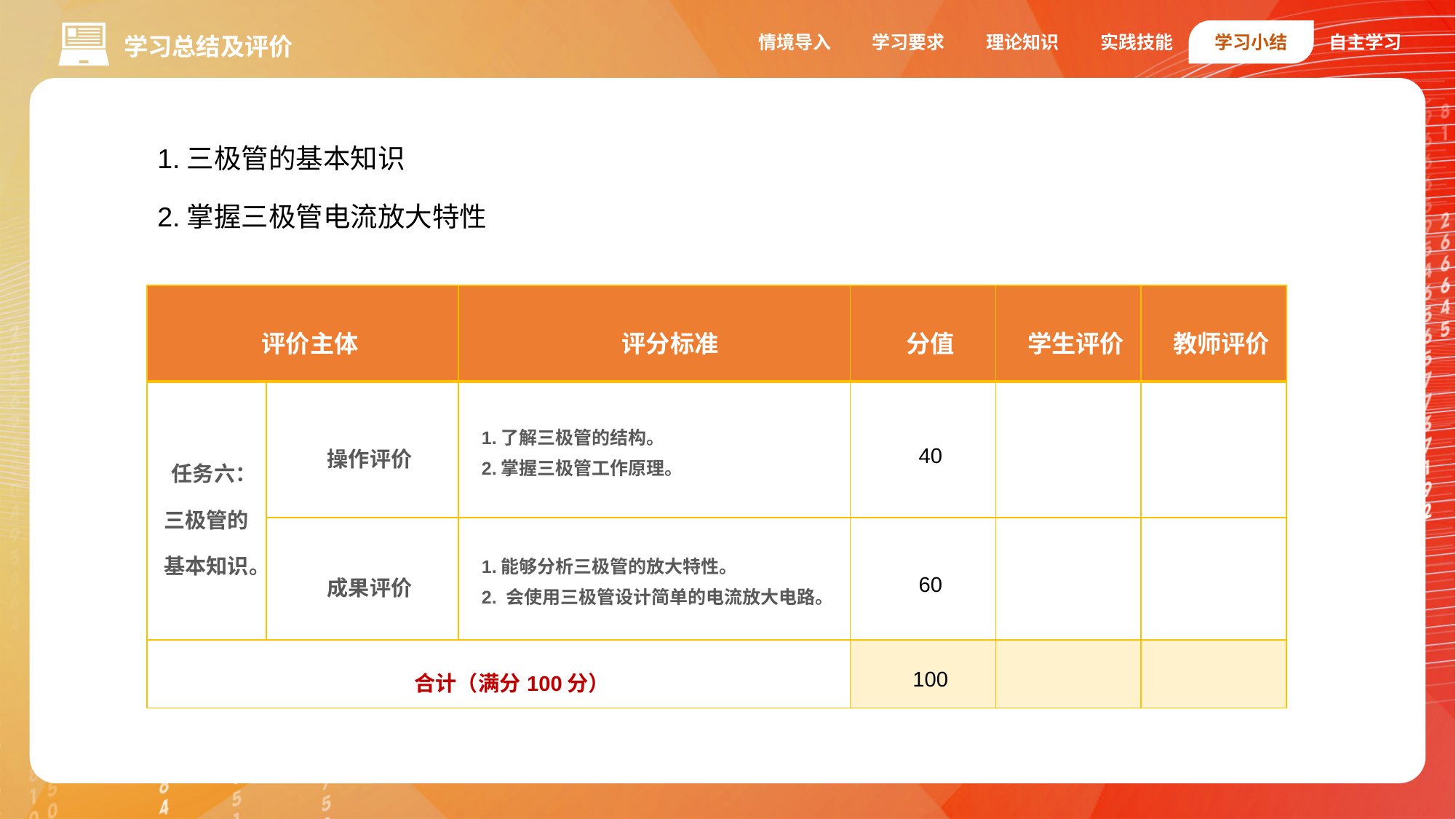

情境导入
学习要求
理论知识
实践技能
学习小结
自主学习

学习总结及评价
1.三极管的基本知识
2.掌握三极管电流放大特性
| 评价主体 |  | 评分标准 | 分值 | 学生评价 | 教师评价 |
| --- | --- | --- | --- | --- | --- |
| 任务六：三极管的基本知识。 | 操作评价 | 1.了解三极管的结构。 2.掌握三极管工作原理。 | 40 |  |  |
|  | 成果评价 | 1.能够分析三极管的放大特性。 2. 会使用三极管设计简单的电流放大电路。 | 60 |  |  |
| 合计（满分100分） |  |  | 100 |  |  |